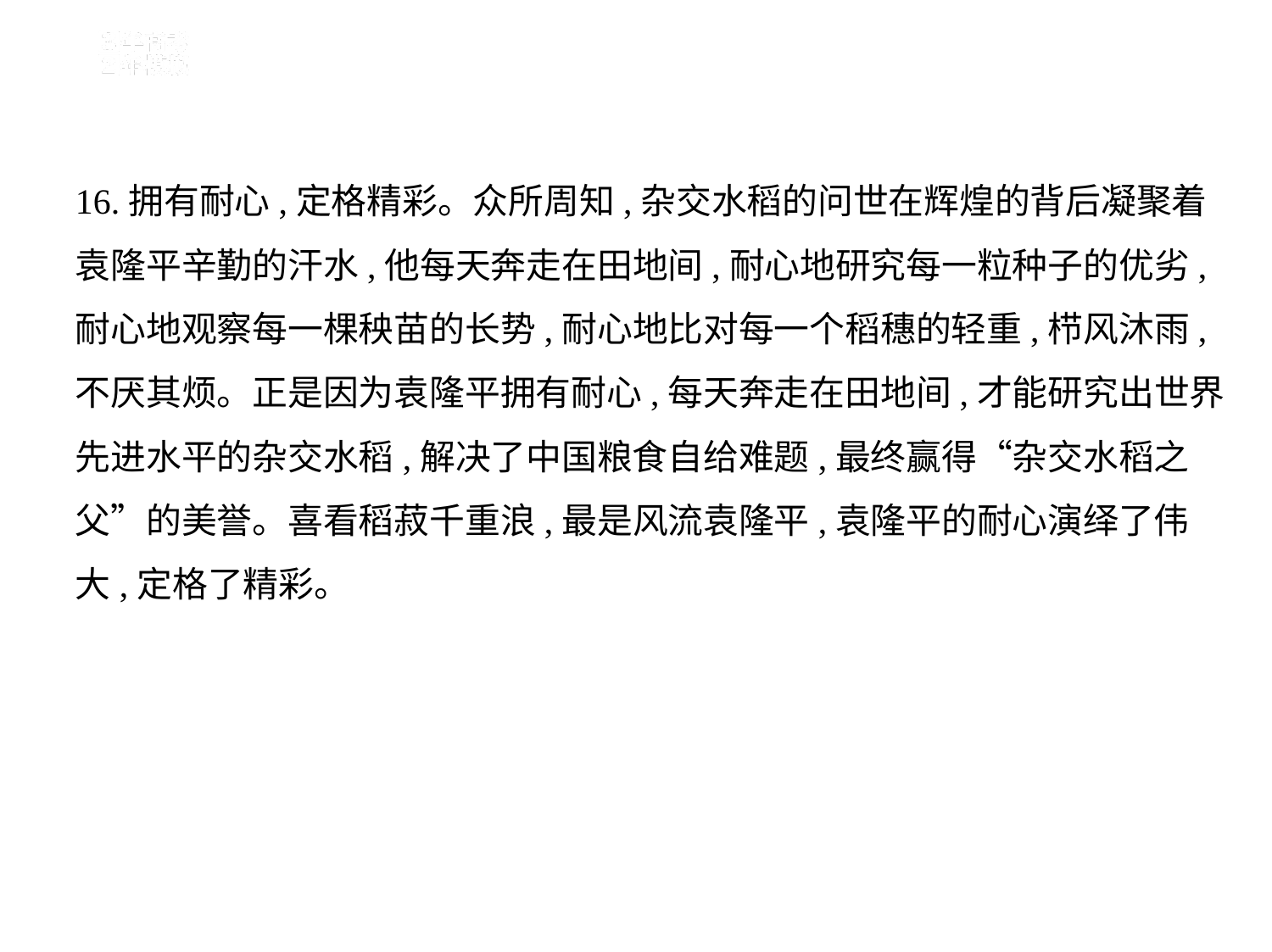

16.拥有耐心,定格精彩。众所周知,杂交水稻的问世在辉煌的背后凝聚着
袁隆平辛勤的汗水,他每天奔走在田地间,耐心地研究每一粒种子的优劣,
耐心地观察每一棵秧苗的长势,耐心地比对每一个稻穗的轻重,栉风沐雨,
不厌其烦。正是因为袁隆平拥有耐心,每天奔走在田地间,才能研究出世界
先进水平的杂交水稻,解决了中国粮食自给难题,最终赢得“杂交水稻之
父”的美誉。喜看稻菽千重浪,最是风流袁隆平,袁隆平的耐心演绎了伟
大,定格了精彩。